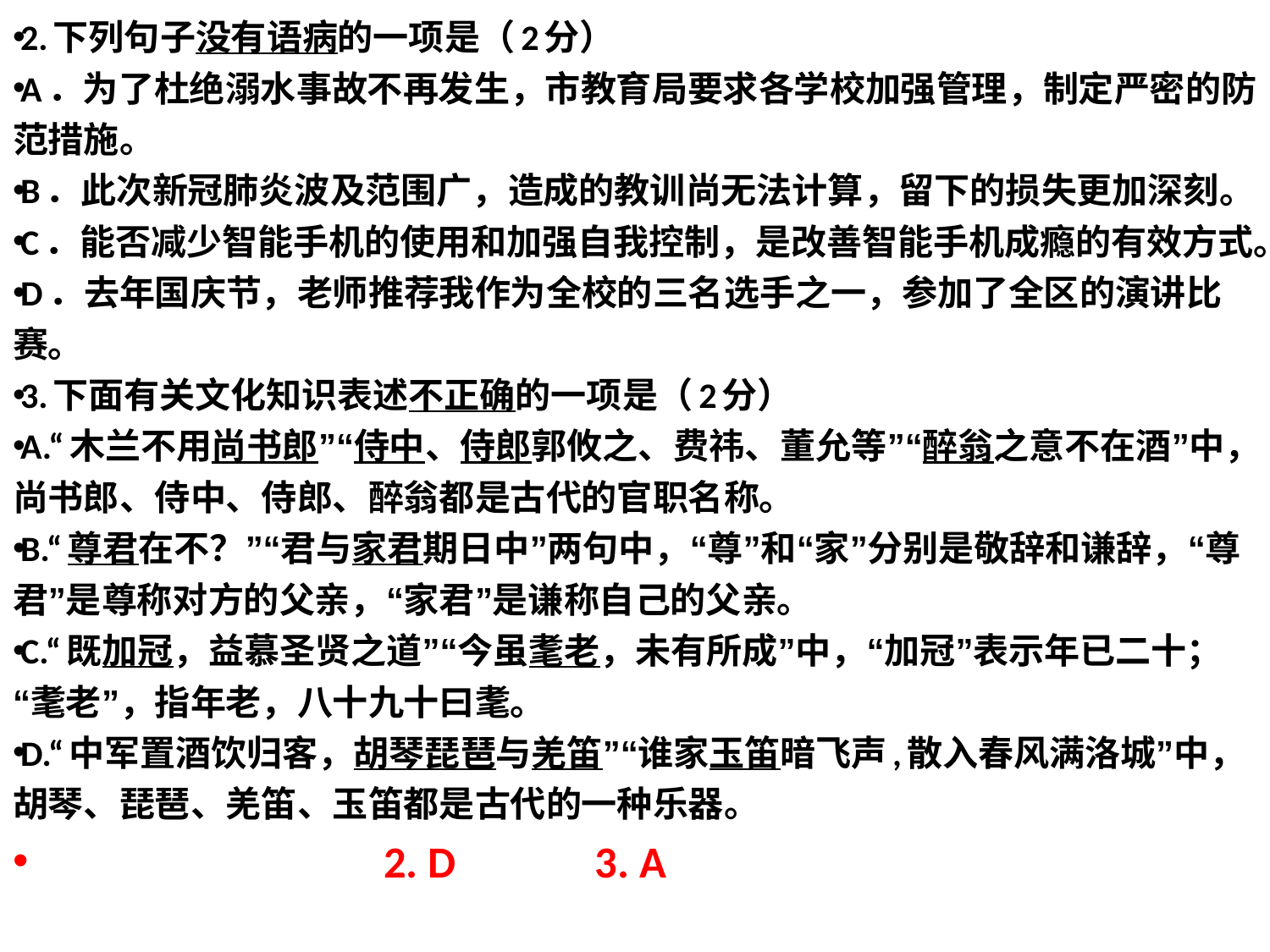

2.下列句子没有语病的一项是（2分）
A．为了杜绝溺水事故不再发生，市教育局要求各学校加强管理，制定严密的防范措施。
B．此次新冠肺炎波及范围广，造成的教训尚无法计算，留下的损失更加深刻。
C．能否减少智能手机的使用和加强自我控制，是改善智能手机成瘾的有效方式。
D．去年国庆节，老师推荐我作为全校的三名选手之一，参加了全区的演讲比赛。
3.下面有关文化知识表述不正确的一项是（2分）
A.“木兰不用尚书郎”“侍中、侍郎郭攸之、费祎、董允等”“醉翁之意不在酒”中，尚书郎、侍中、侍郎、醉翁都是古代的官职名称。
B.“尊君在不？”“君与家君期日中”两句中，“尊”和“家”分别是敬辞和谦辞，“尊君”是尊称对方的父亲，“家君”是谦称自己的父亲。
C.“既加冠，益慕圣贤之道”“今虽耄老，未有所成”中，“加冠”表示年已二十；“耄老”，指年老，八十九十曰耄。
D.“中军置酒饮归客，胡琴琵琶与羌笛”“谁家玉笛暗飞声,散入春风满洛城”中，胡琴、琵琶、羌笛、玉笛都是古代的一种乐器。
                                 2. D              3. A
#